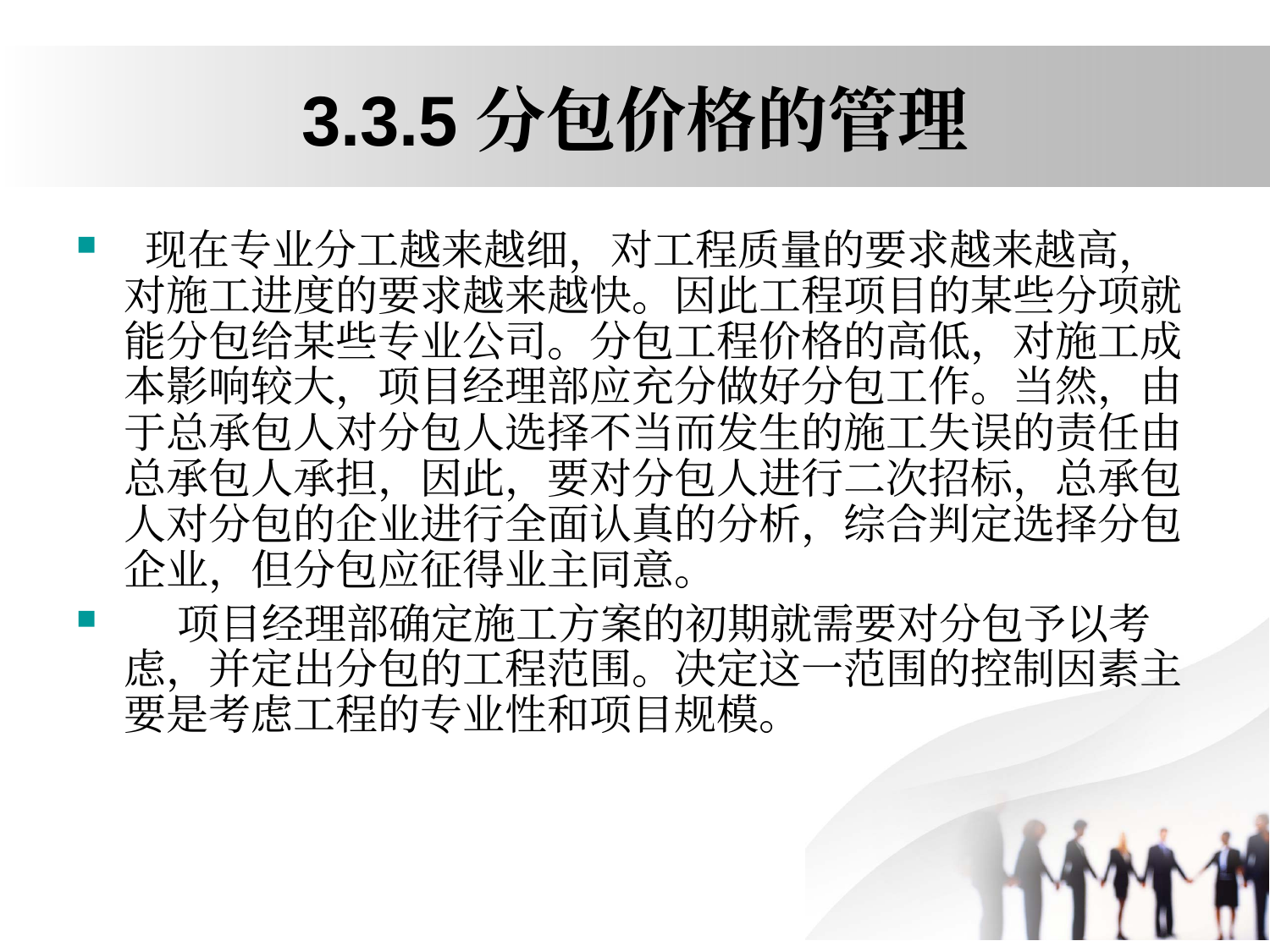

# 3.3.5分包价格的管理
 现在专业分工越来越细，对工程质量的要求越来越高，对施工进度的要求越来越快。因此工程项目的某些分项就能分包给某些专业公司。分包工程价格的高低，对施工成本影响较大，项目经理部应充分做好分包工作。当然，由于总承包人对分包人选择不当而发生的施工失误的责任由总承包人承担，因此，要对分包人进行二次招标，总承包人对分包的企业进行全面认真的分析，综合判定选择分包企业，但分包应征得业主同意。
    项目经理部确定施工方案的初期就需要对分包予以考虑，并定出分包的工程范围。决定这一范围的控制因素主要是考虑工程的专业性和项目规模。